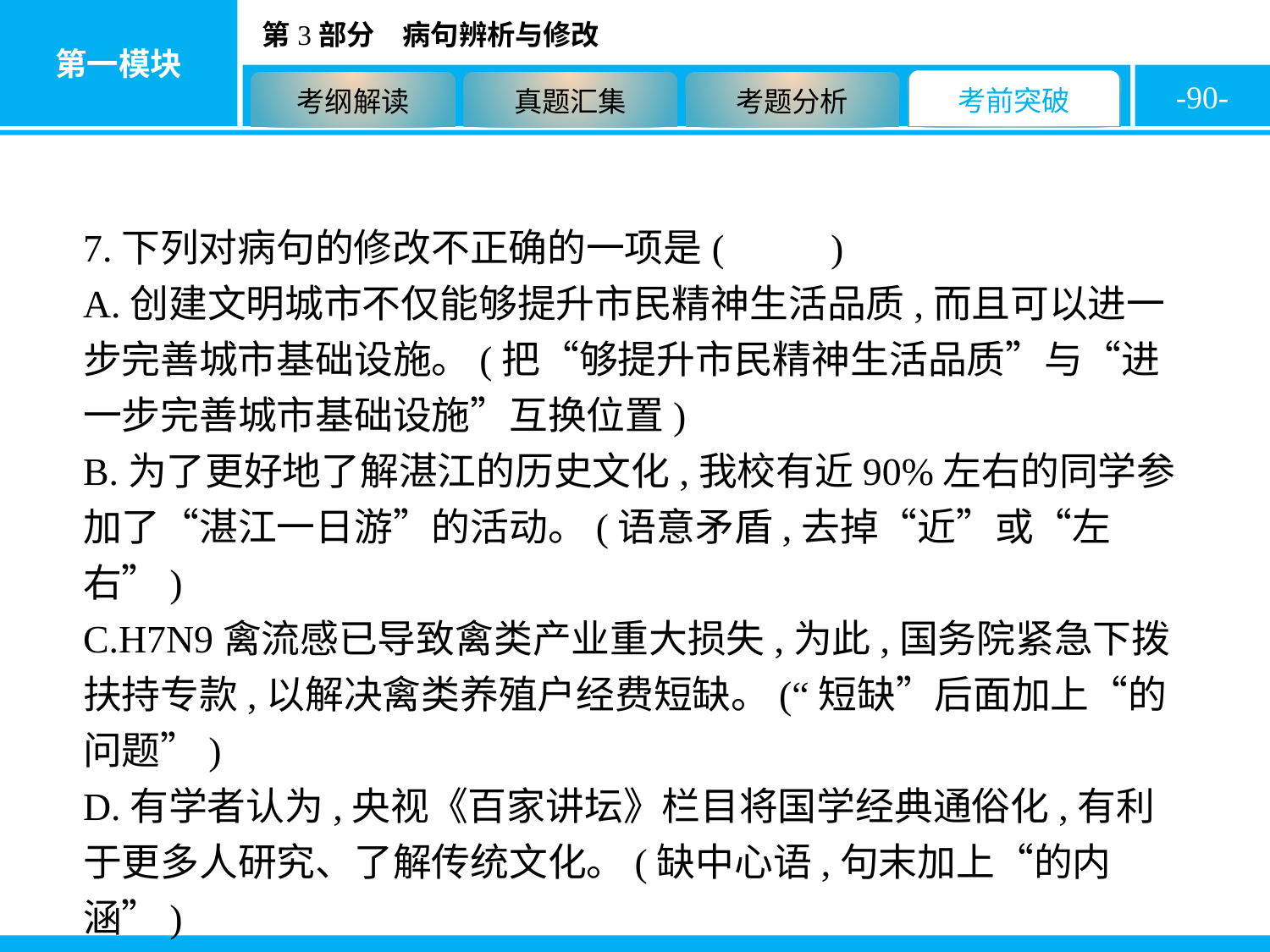

-90-
7.下列对病句的修改不正确的一项是(    D    )
A.创建文明城市不仅能够提升市民精神生活品质,而且可以进一步完善城市基础设施。(把“够提升市民精神生活品质”与“进一步完善城市基础设施”互换位置)
B.为了更好地了解湛江的历史文化,我校有近90%左右的同学参加了“湛江一日游”的活动。(语意矛盾,去掉“近”或“左右”)
C.H7N9禽流感已导致禽类产业重大损失,为此,国务院紧急下拨扶持专款,以解决禽类养殖户经费短缺。(“短缺”后面加上“的问题”)
D.有学者认为,央视《百家讲坛》栏目将国学经典通俗化,有利于更多人研究、了解传统文化。(缺中心语,句末加上“的内涵”)